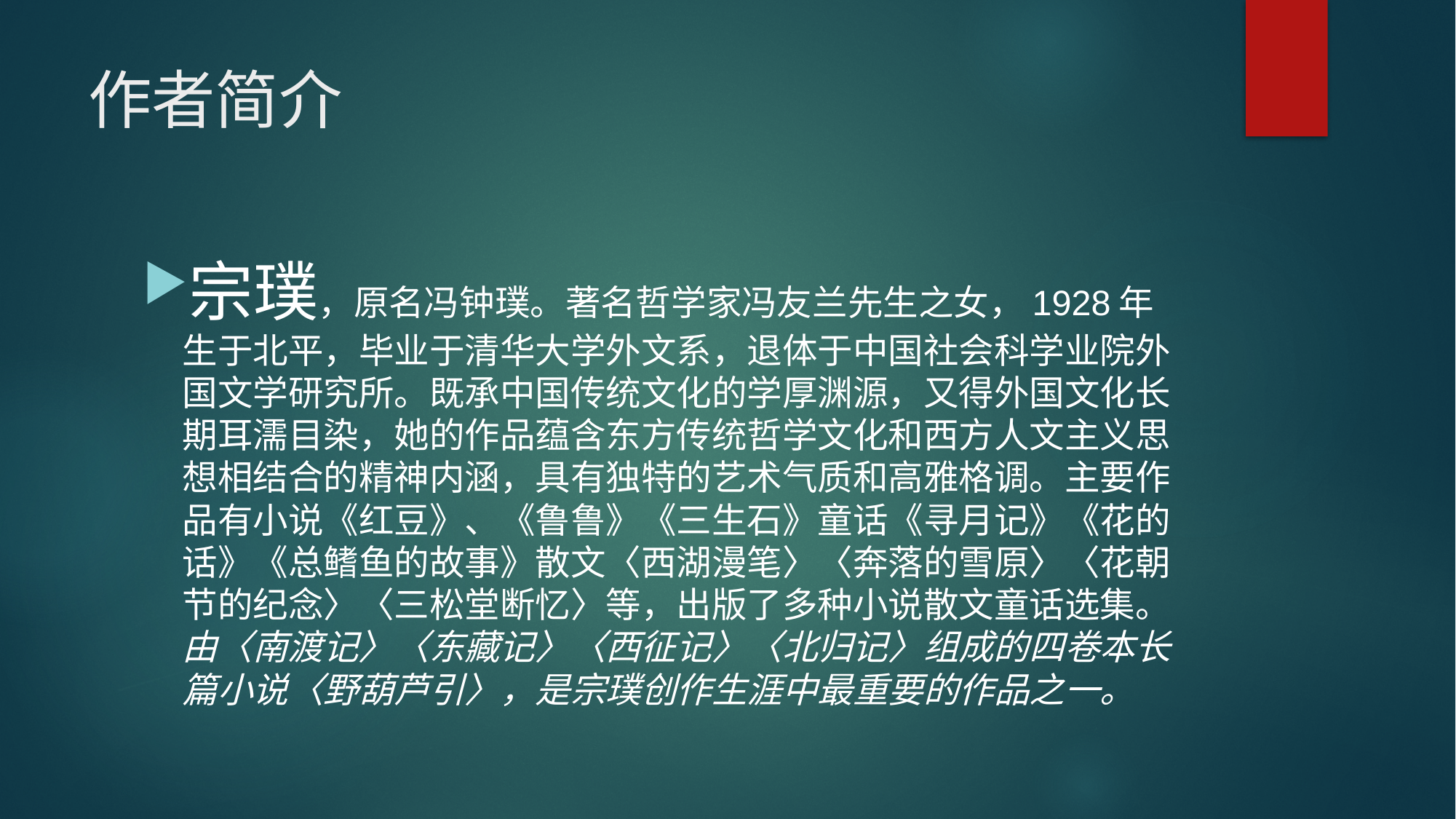

# 作者简介
宗璞，原名冯钟璞。著名哲学家冯友兰先生之女，1928年生于北平，毕业于清华大学外文系，退体于中国社会科学业院外国文学研究所。既承中国传统文化的学厚渊源，又得外国文化长期耳濡目染，她的作品蕴含东方传统哲学文化和西方人文主义思想相结合的精神内涵，具有独特的艺术气质和高雅格调。主要作品有小说《红豆》、《鲁鲁》《三生石》童话《寻月记》《花的话》《总鳍鱼的故事》散文〈西湖漫笔〉〈奔落的雪原〉〈花朝节的纪念〉〈三松堂断忆〉等，出版了多种小说散文童话选集。由〈南渡记〉〈东藏记〉〈西征记〉〈北归记〉组成的四卷本长篇小说〈野葫芦引〉，是宗璞创作生涯中最重要的作品之一。